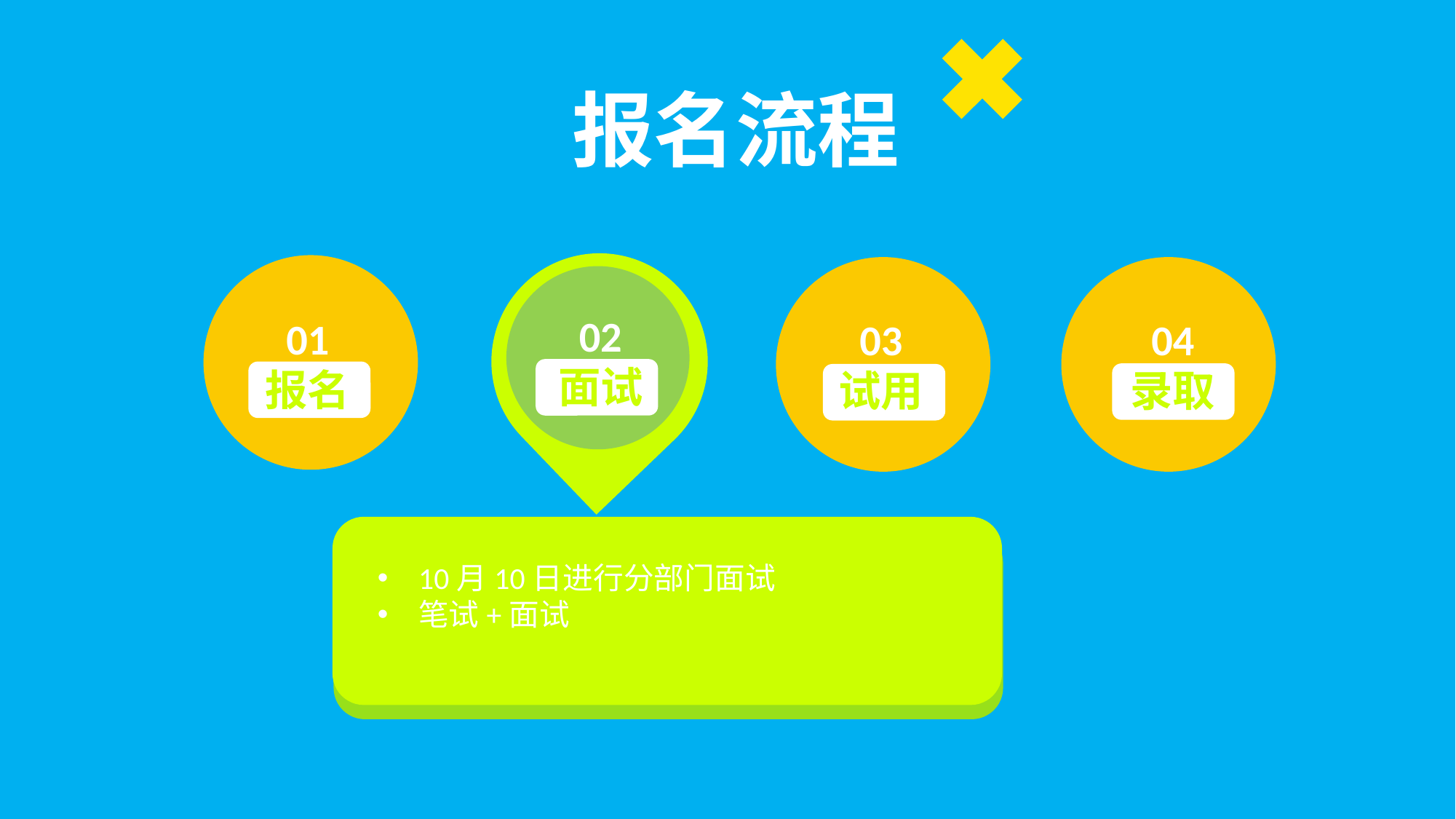

报名流程

02
面试
01
报名
03
试用
04
录取

10月10日进行分部门面试
笔试+面试